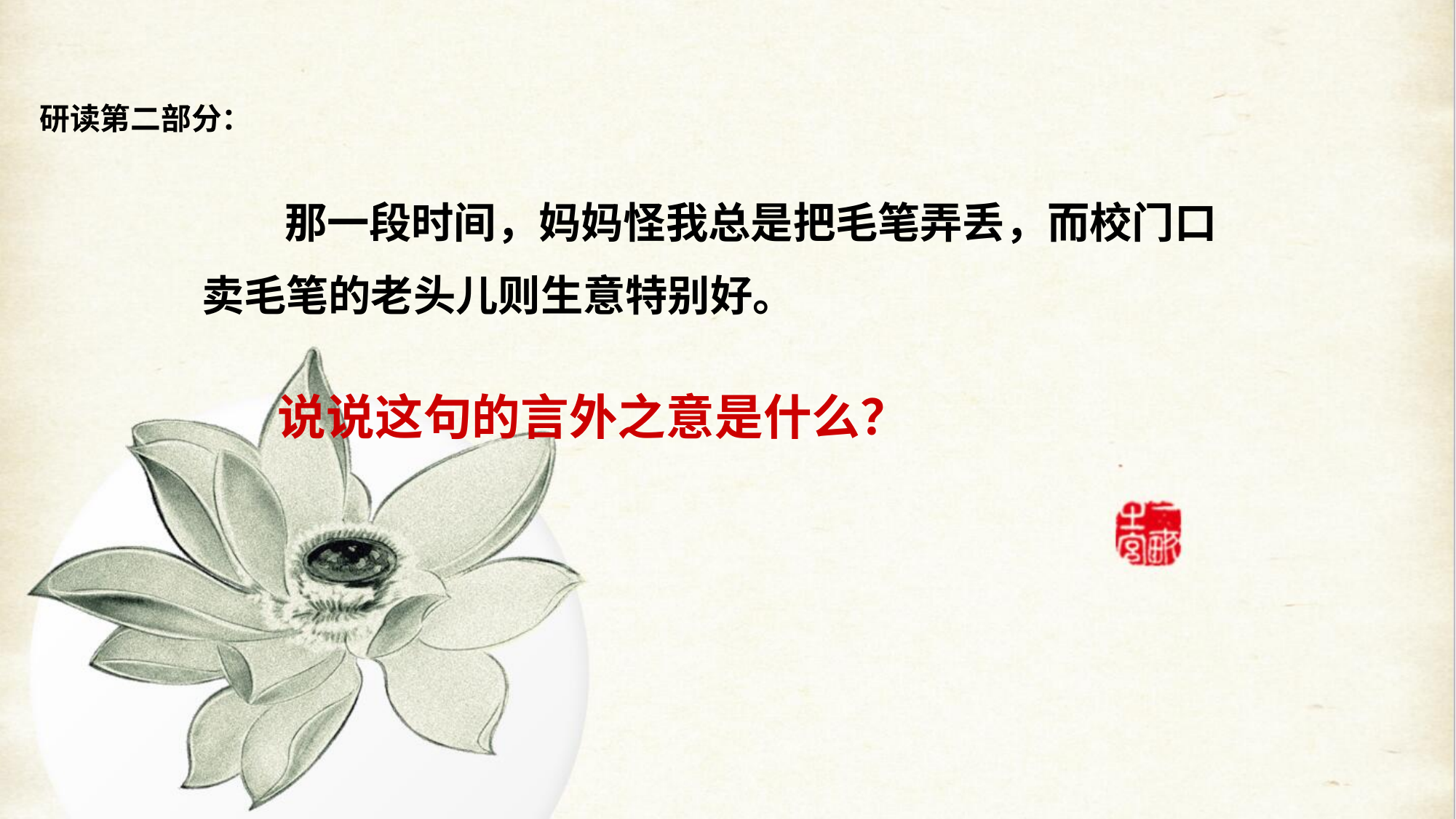

研读第二部分：
　         那一段时间，妈妈怪我总是把毛笔弄丢，而校门口
卖毛笔的老头儿则生意特别好。
说说这句的言外之意是什么？